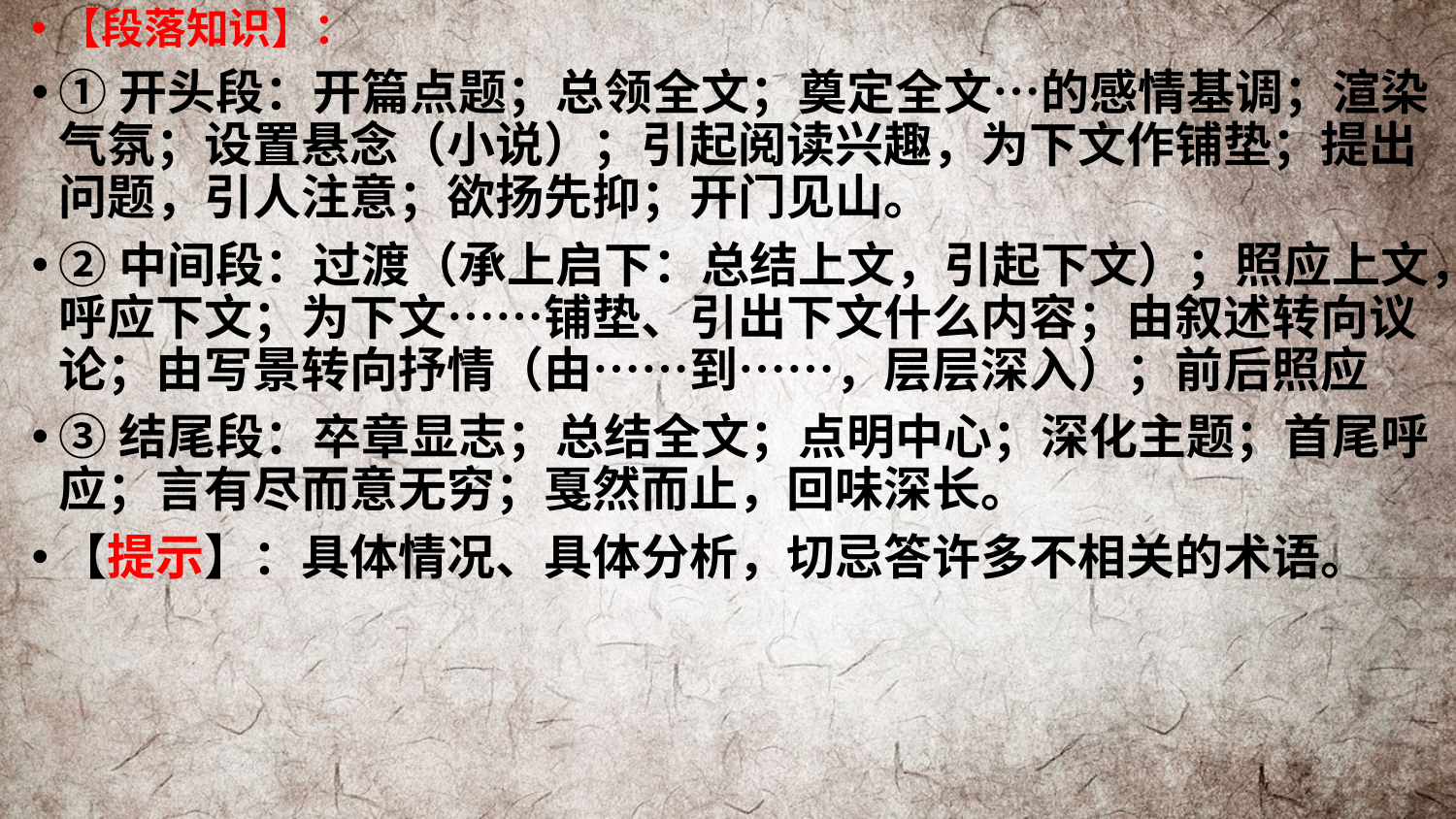

【段落知识】：
①开头段：开篇点题；总领全文；奠定全文…的感情基调；渲染气氛；设置悬念（小说）；引起阅读兴趣，为下文作铺垫；提出问题，引人注意；欲扬先抑；开门见山。
②中间段：过渡（承上启下：总结上文，引起下文）；照应上文，呼应下文；为下文……铺垫、引出下文什么内容；由叙述转向议论；由写景转向抒情（由……到……，层层深入）；前后照应
③结尾段：卒章显志；总结全文；点明中心；深化主题；首尾呼应；言有尽而意无穷；戛然而止，回味深长。
【提示】：具体情况、具体分析，切忌答许多不相关的术语。

#